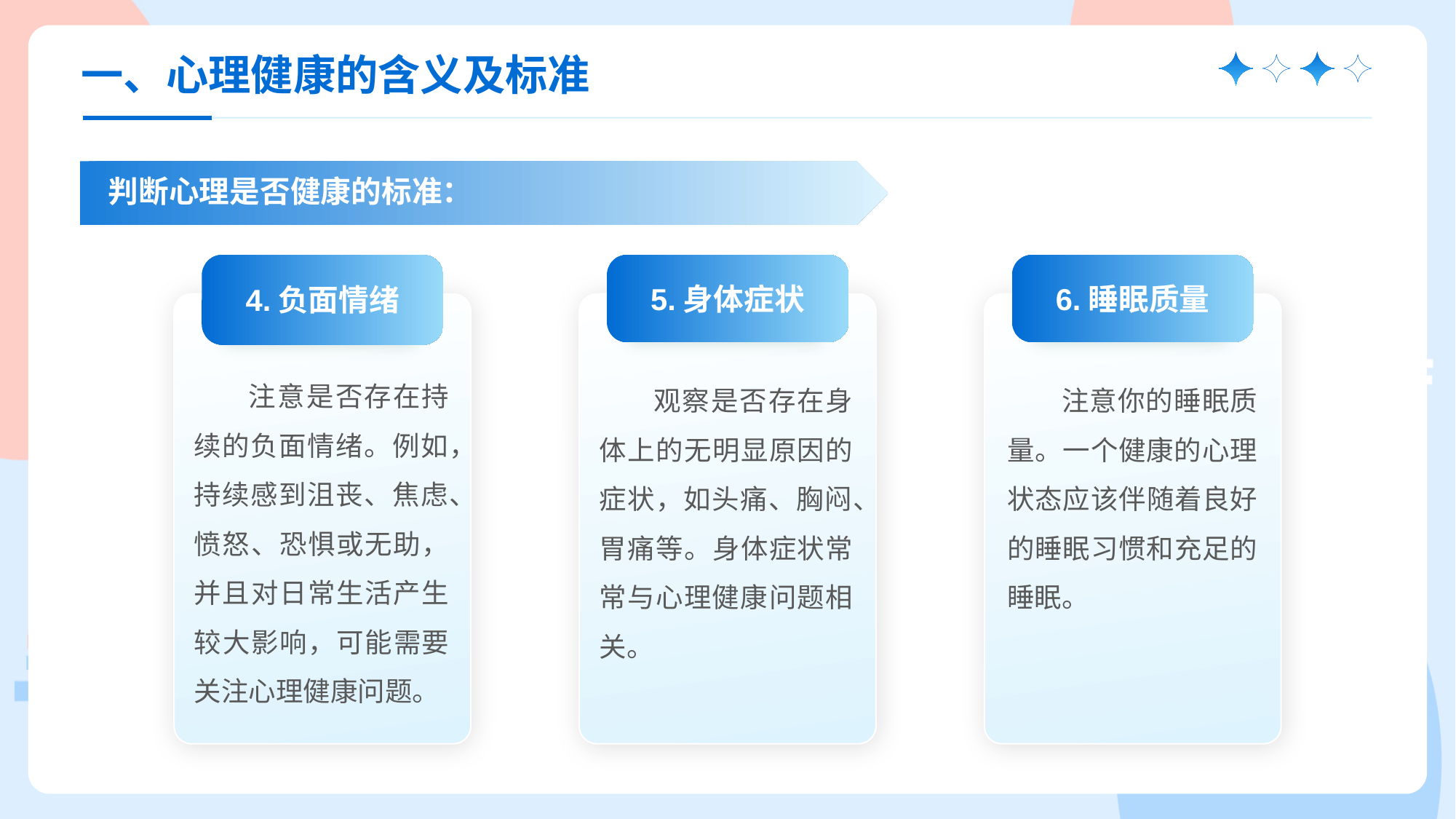

一、心理健康的含义及标准
判断心理是否健康的标准：

4.负面情绪

注意是否存在持续的负面情绪。例如，持续感到沮丧、焦虑、愤怒、恐惧或无助，并且对日常生活产生较大影响，可能需要关注心理健康问题。

5.身体症状

观察是否存在身体上的无明显原因的症状，如头痛、胸闷、胃痛等。身体症状常常与心理健康问题相关。

6.睡眠质量

注意你的睡眠质量。一个健康的心理状态应该伴随着良好的睡眠习惯和充足的睡眠。